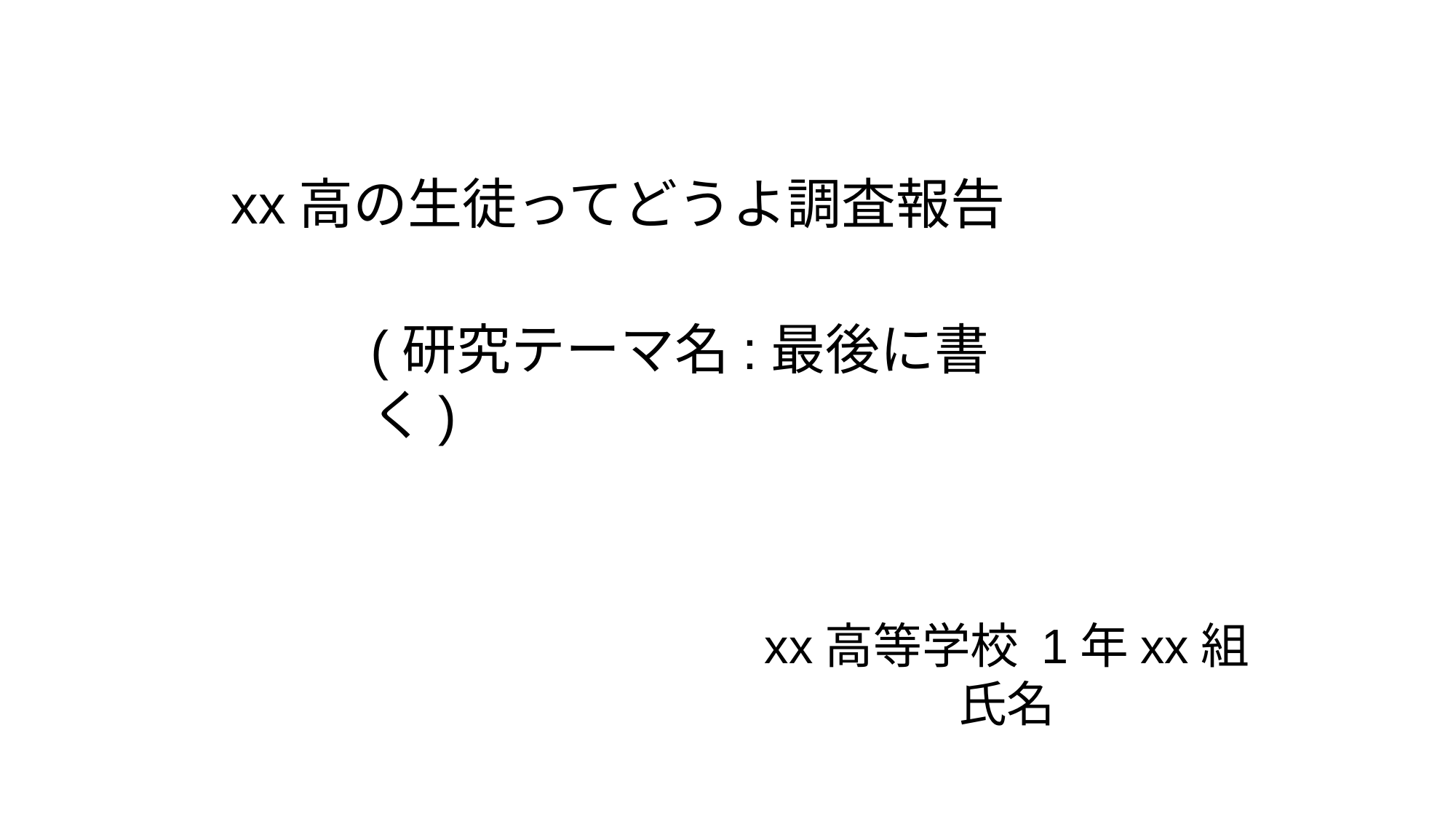

xx高の生徒ってどうよ調査報告
(研究テーマ名:最後に書く)
xx高等学校 1年xx組
氏名